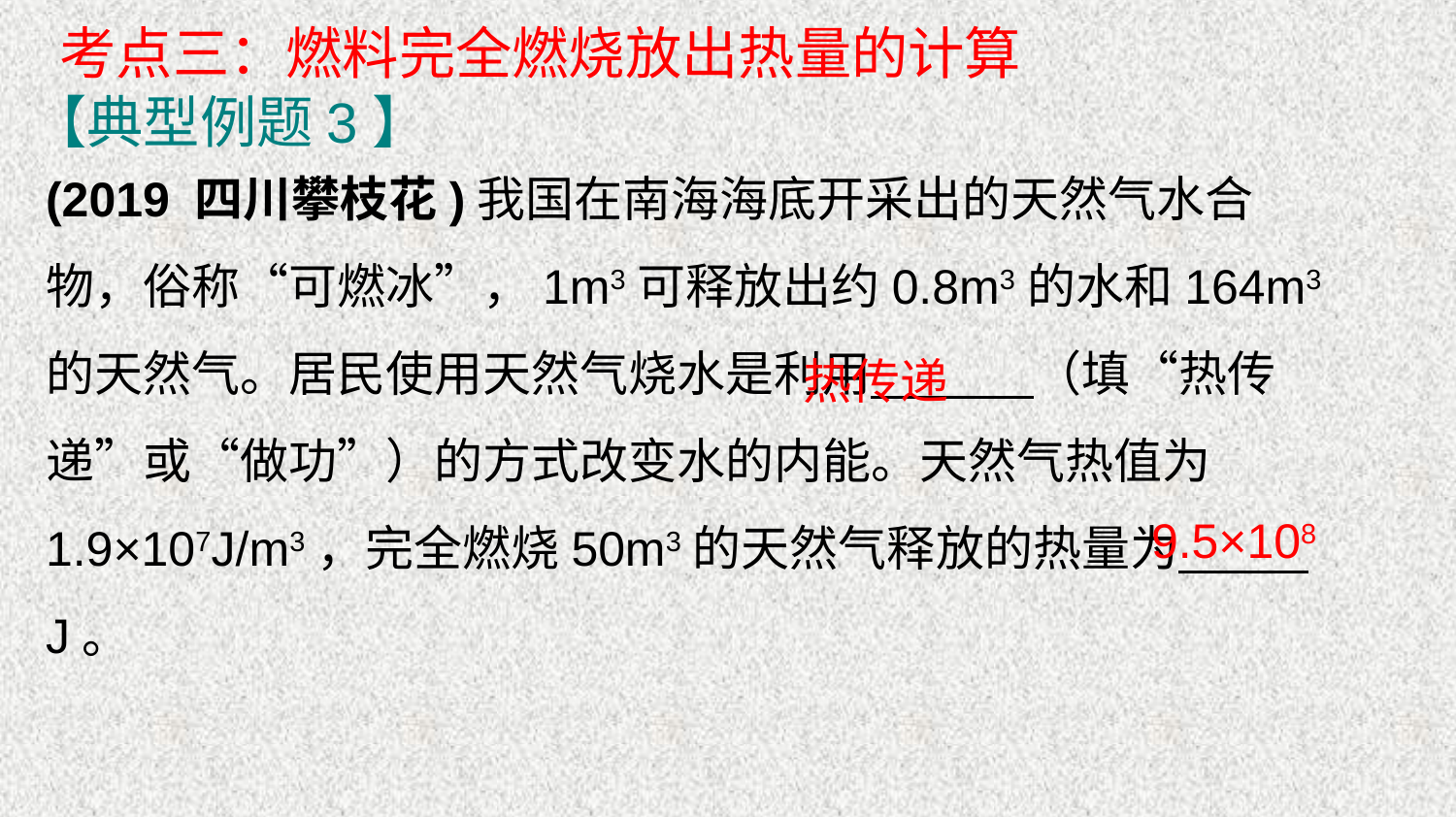

考点三：燃料完全燃烧放出热量的计算
【典型例题3】
(2019 四川攀枝花)我国在南海海底开采出的天然气水合物，俗称“可燃冰”，1m3可释放出约0.8m3的水和164m3的天然气。居民使用天然气烧水是利用　      　（填“热传递”或“做功”）的方式改变水的内能。天然气热值为1.9×107J/m3，完全燃烧50m3的天然气释放的热量为　   　J。
热传递
9.5×108